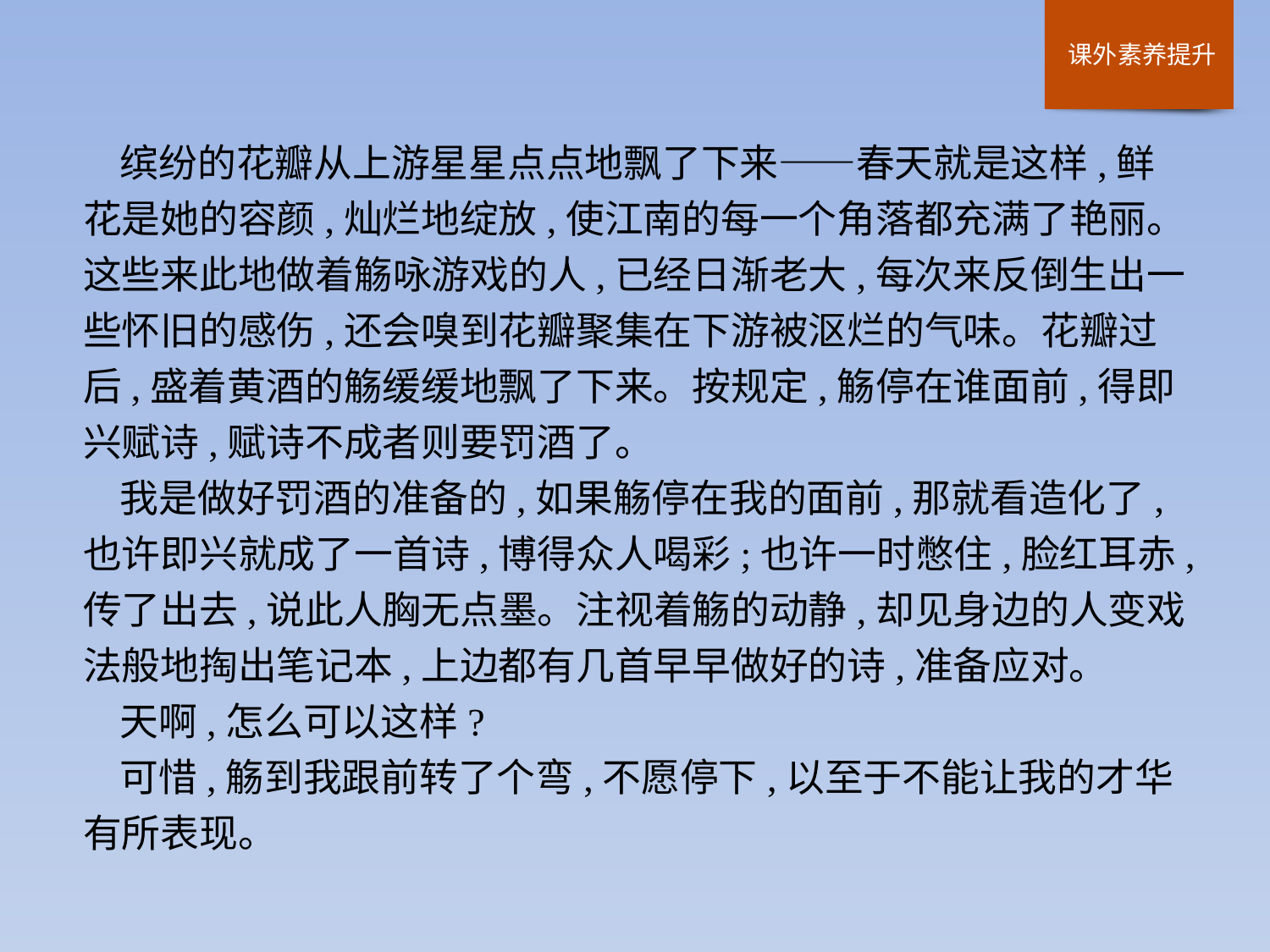

缤纷的花瓣从上游星星点点地飘了下来——春天就是这样,鲜花是她的容颜,灿烂地绽放,使江南的每一个角落都充满了艳丽。这些来此地做着觞咏游戏的人,已经日渐老大,每次来反倒生出一些怀旧的感伤,还会嗅到花瓣聚集在下游被沤烂的气味。花瓣过后,盛着黄酒的觞缓缓地飘了下来。按规定,觞停在谁面前,得即兴赋诗,赋诗不成者则要罚酒了。
我是做好罚酒的准备的,如果觞停在我的面前,那就看造化了,也许即兴就成了一首诗,博得众人喝彩;也许一时憋住,脸红耳赤,传了出去,说此人胸无点墨。注视着觞的动静,却见身边的人变戏法般地掏出笔记本,上边都有几首早早做好的诗,准备应对。
天啊,怎么可以这样?
可惜,觞到我跟前转了个弯,不愿停下,以至于不能让我的才华有所表现。